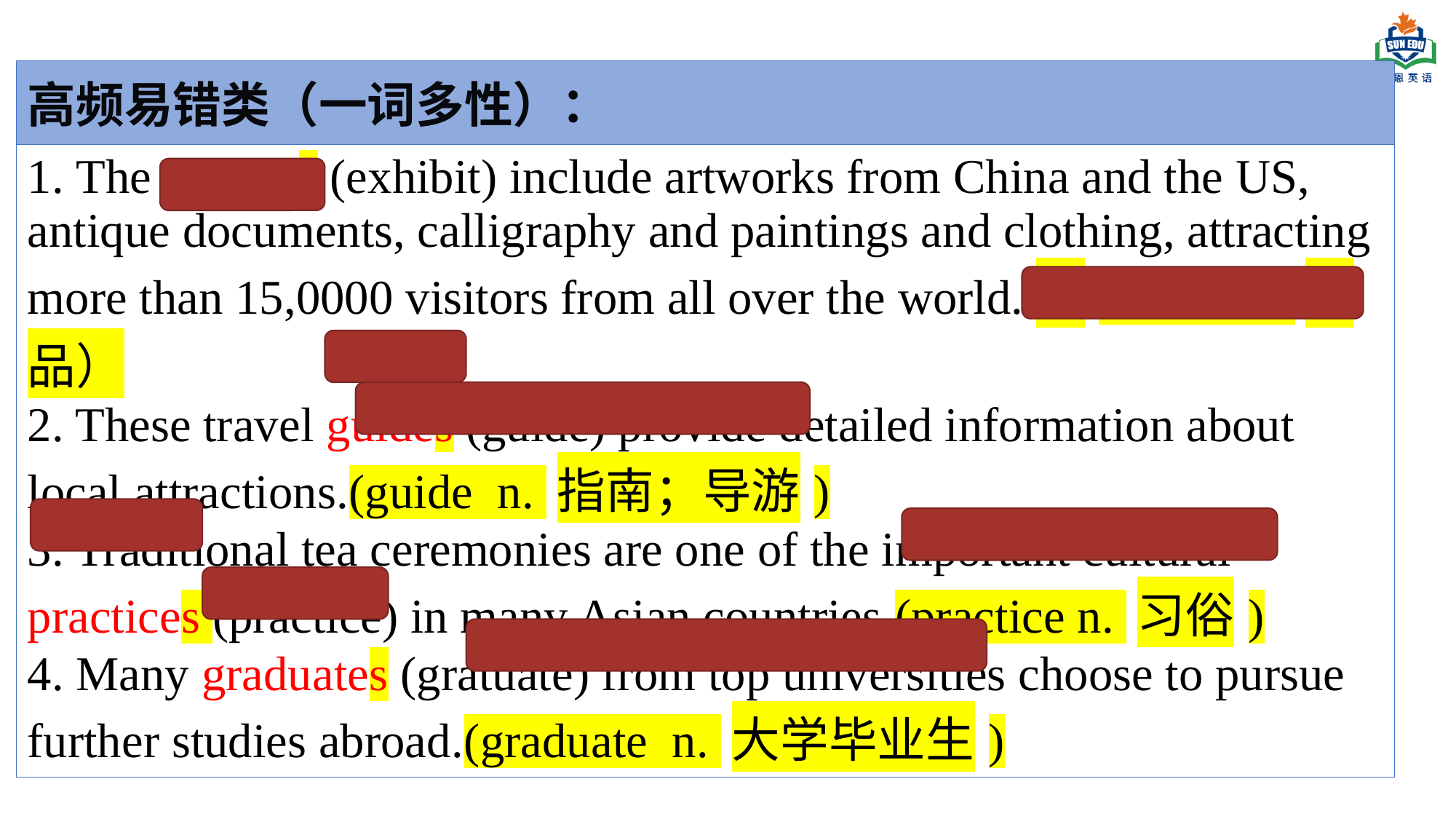

| 高频易错类（一词多性）： |
| --- |
| 1. The exhibits (exhibit) include artworks from China and the US, antique documents, calligraphy and paintings and clothing, attracting more than 15,0000 visitors from all over the world.（exhibit n. 展品） 2. These travel guides (guide) provide detailed information about local attractions.(guide n. 指南；导游) 3. Traditional tea ceremonies are one of the important cultural practices (practice) in many Asian countries.(practice n. 习俗) 4. Many graduates (gratuate) from top universities choose to pursue further studies abroad.(graduate n. 大学毕业生) |